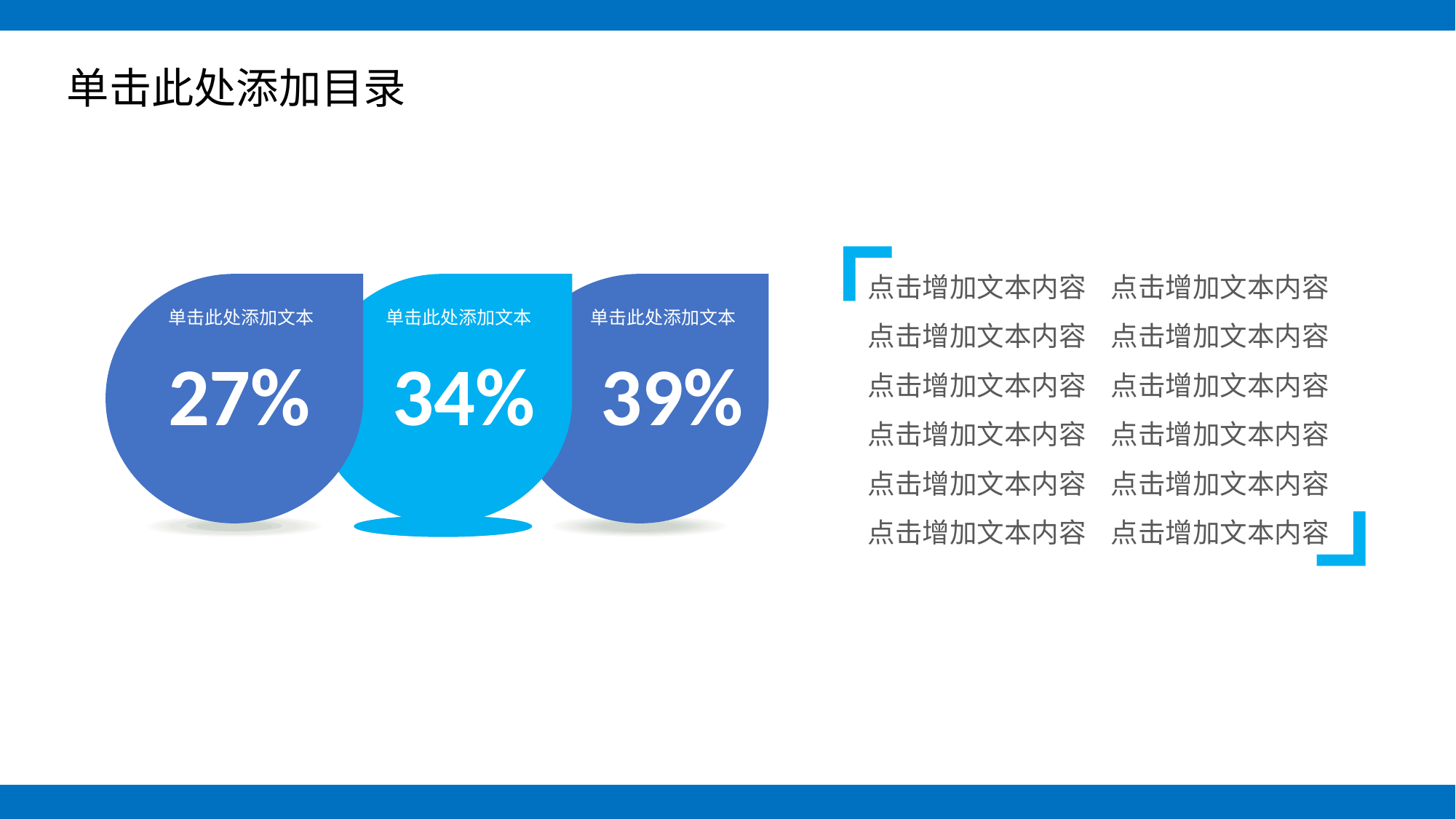

# 单击此处添加目录
点击增加文本内容    点击增加文本内容
点击增加文本内容    点击增加文本内容
点击增加文本内容    点击增加文本内容
点击增加文本内容    点击增加文本内容
点击增加文本内容    点击增加文本内容
点击增加文本内容    点击增加文本内容

单击此处添加文本
27%

单击此处添加文本
34%

单击此处添加文本
39%